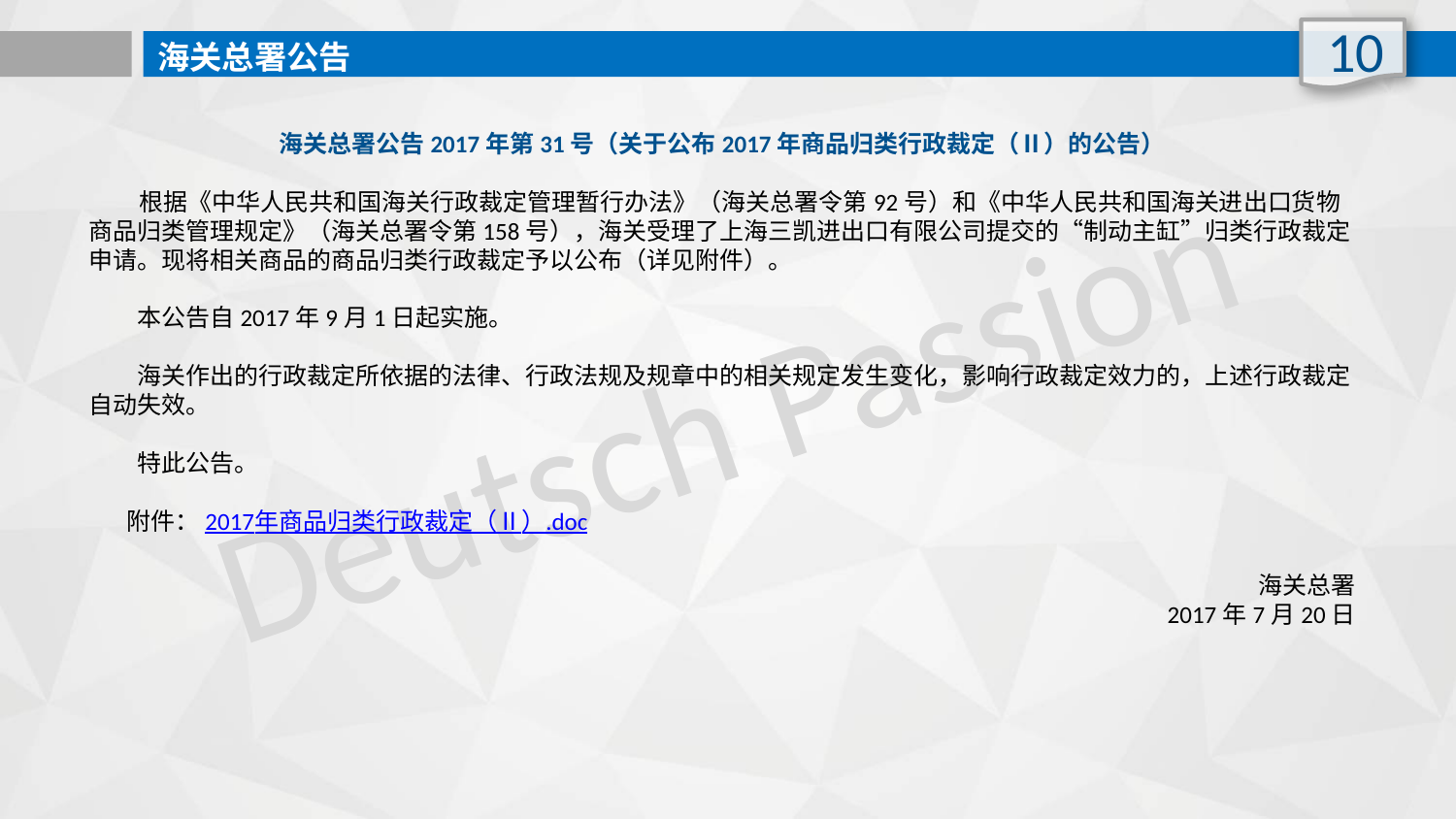

10

海关总署公告

海关总署公告2017年第31号（关于公布2017年商品归类行政裁定（Ⅱ）的公告）

　     根据《中华人民共和国海关行政裁定管理暂行办法》（海关总署令第92号）和《中华人民共和国海关进出口货物商品归类管理规定》（海关总署令第158号），海关受理了上海三凯进出口有限公司提交的“制动主缸”归类行政裁定申请。现将相关商品的商品归类行政裁定予以公布（详见附件）。

　　本公告自2017年9月1日起实施。

　　海关作出的行政裁定所依据的法律、行政法规及规章中的相关规定发生变化，影响行政裁定效力的，上述行政裁定自动失效。

　　特此公告。

      附件：2017年商品归类行政裁定（Ⅱ）.doc

海关总署
2017年7月20日
Deutsch Passion